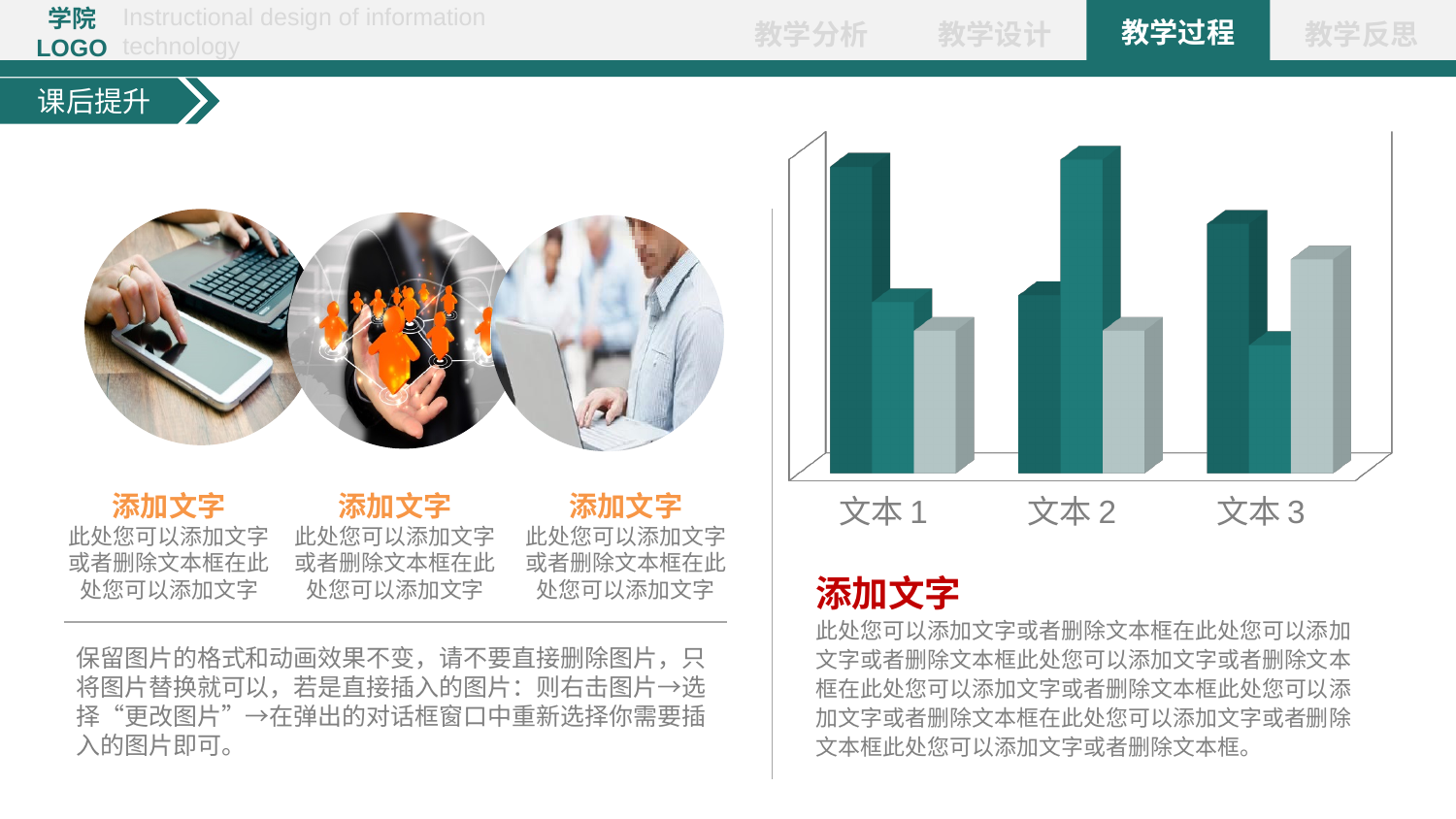

课后提升

[unsupported chart]

添加文字
此处您可以添加文字或者删除文本框在此处您可以添加文字
添加文字
此处您可以添加文字或者删除文本框在此处您可以添加文字
添加文字
此处您可以添加文字或者删除文本框在此处您可以添加文字
添加文字
此处您可以添加文字或者删除文本框在此处您可以添加文字或者删除文本框此处您可以添加文字或者删除文本框在此处您可以添加文字或者删除文本框此处您可以添加文字或者删除文本框在此处您可以添加文字或者删除文本框此处您可以添加文字或者删除文本框。
保留图片的格式和动画效果不变，请不要直接删除图片，只将图片替换就可以，若是直接插入的图片：则右击图片→选择“更改图片”→在弹出的对话框窗口中重新选择你需要插入的图片即可。